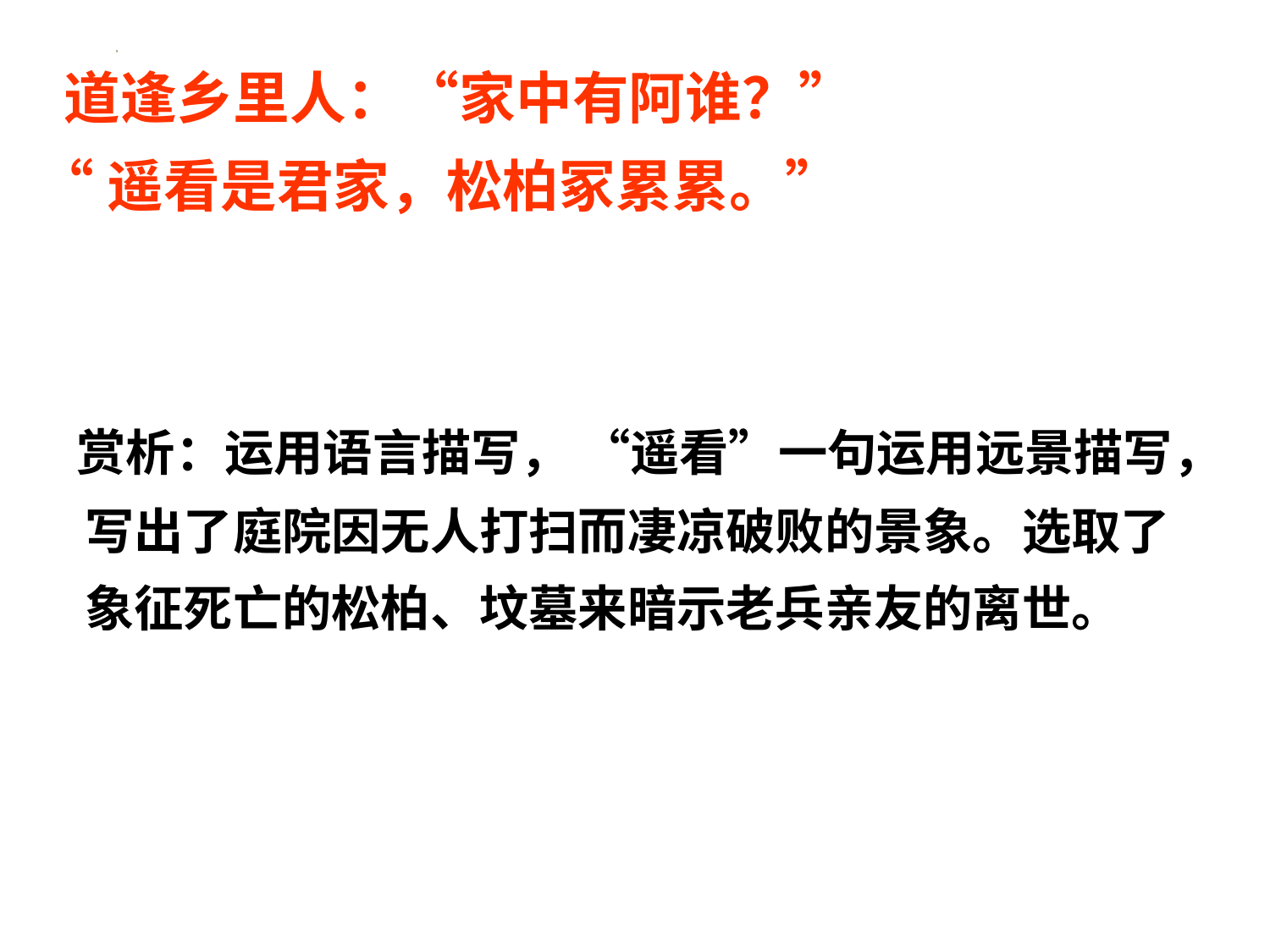

道逢乡里人：“家中有阿谁？”
“遥看是君家，松柏冢累累。”

  赏析：运用语言描写， “遥看”一句运用远景描写，写出了庭院因无人打扫而凄凉破败的景象。选取了象征死亡的松柏、坟墓来暗示老兵亲友的离世。